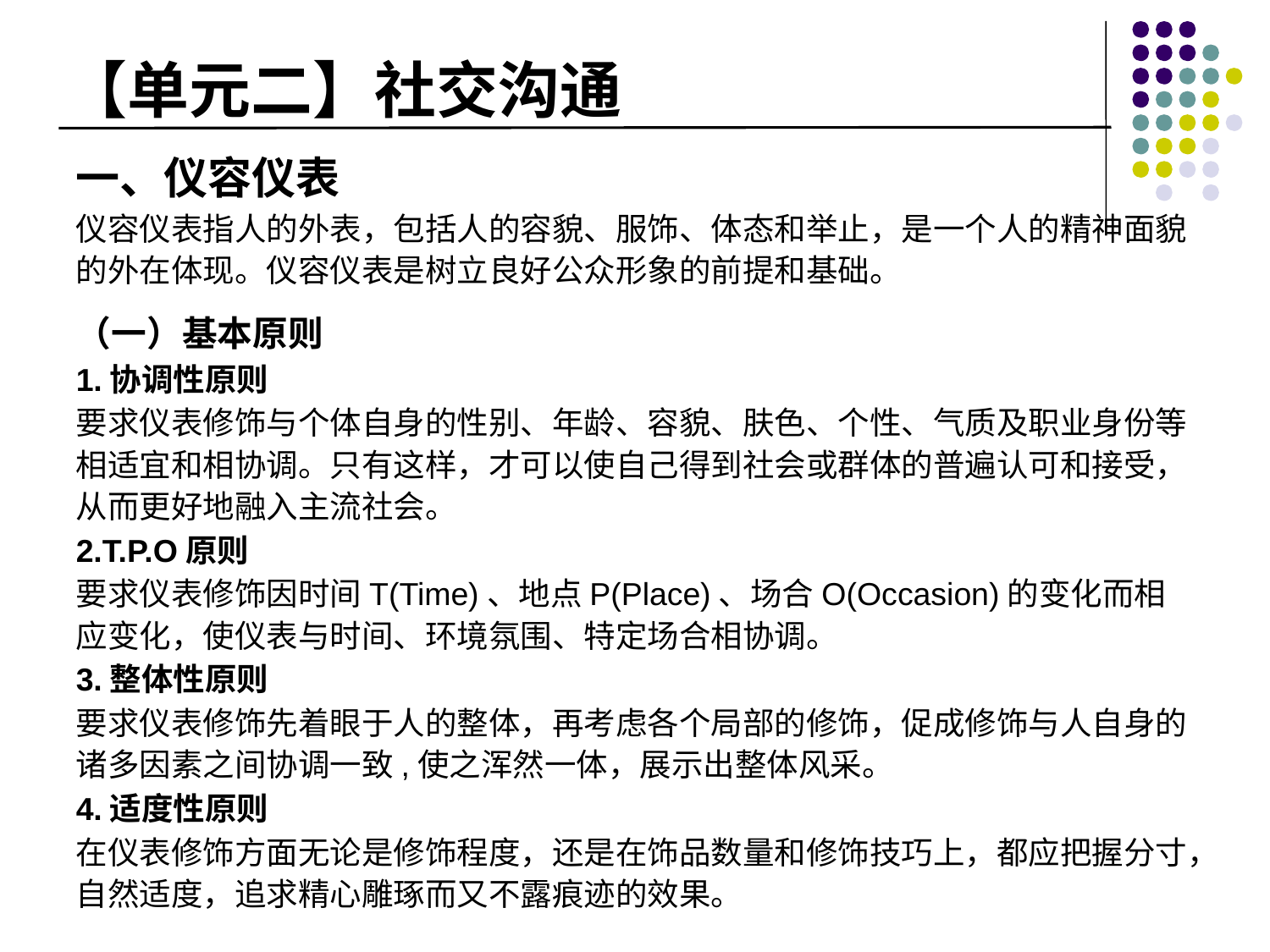

# 【单元二】社交沟通
一、仪容仪表
仪容仪表指人的外表，包括人的容貌、服饰、体态和举止，是一个人的精神面貌的外在体现。仪容仪表是树立良好公众形象的前提和基础。
（一）基本原则
1.协调性原则
要求仪表修饰与个体自身的性别、年龄、容貌、肤色、个性、气质及职业身份等相适宜和相协调。只有这样，才可以使自己得到社会或群体的普遍认可和接受，从而更好地融入主流社会。
2.T.P.O原则
要求仪表修饰因时间T(Time)、地点P(Place)、场合O(Occasion)的变化而相应变化，使仪表与时间、环境氛围、特定场合相协调。
3.整体性原则
要求仪表修饰先着眼于人的整体，再考虑各个局部的修饰，促成修饰与人自身的诸多因素之间协调一致,使之浑然一体，展示出整体风采。
4.适度性原则
在仪表修饰方面无论是修饰程度，还是在饰品数量和修饰技巧上，都应把握分寸，自然适度，追求精心雕琢而又不露痕迹的效果。